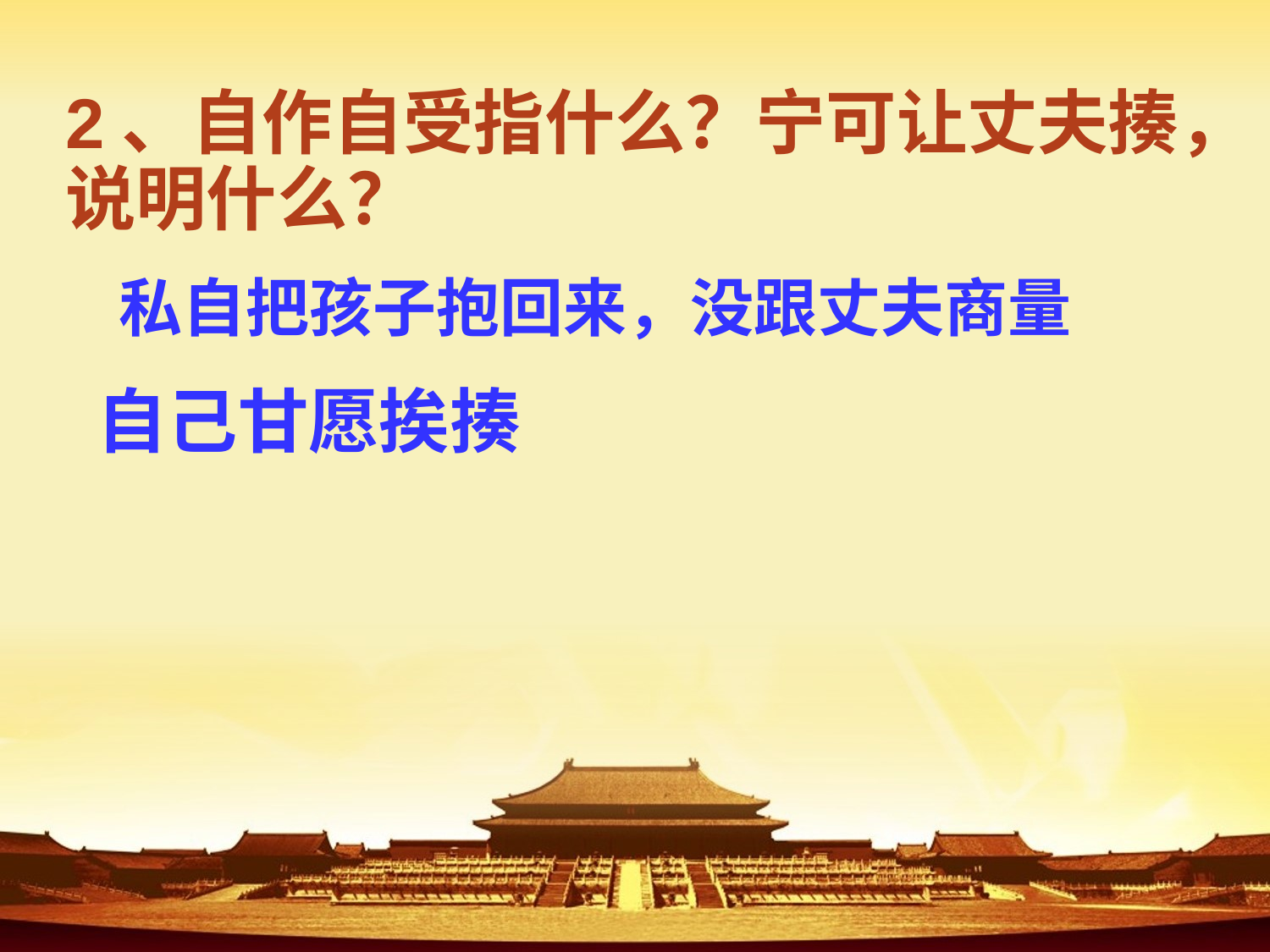

# 2、自作自受指什么？宁可让丈夫揍，说明什么？
私自把孩子抱回来，没跟丈夫商量
自己甘愿挨揍